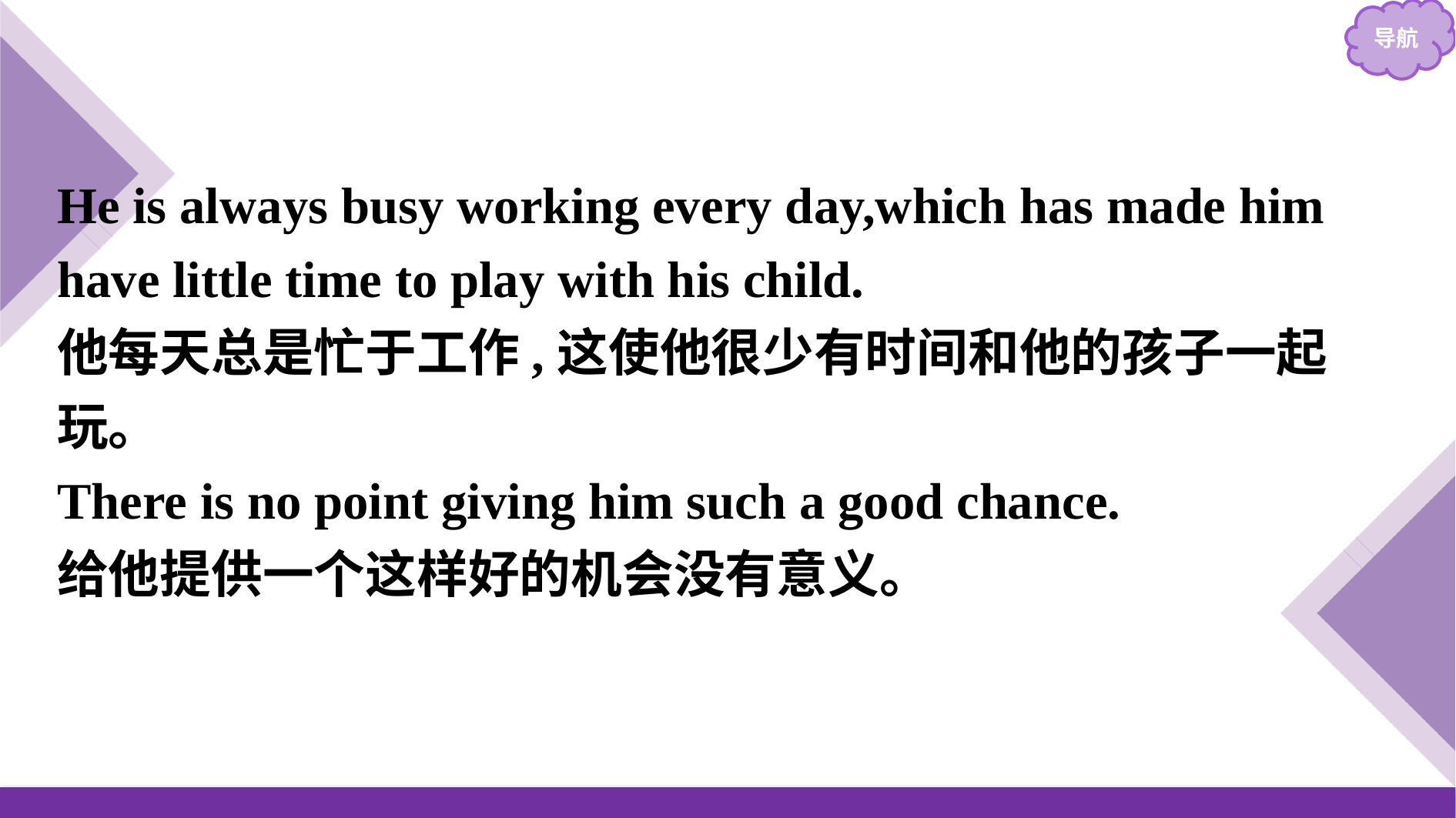

He is always busy working every day,which has made him have little time to play with his child.
他每天总是忙于工作,这使他很少有时间和他的孩子一起玩。
There is no point giving him such a good chance.
给他提供一个这样好的机会没有意义。